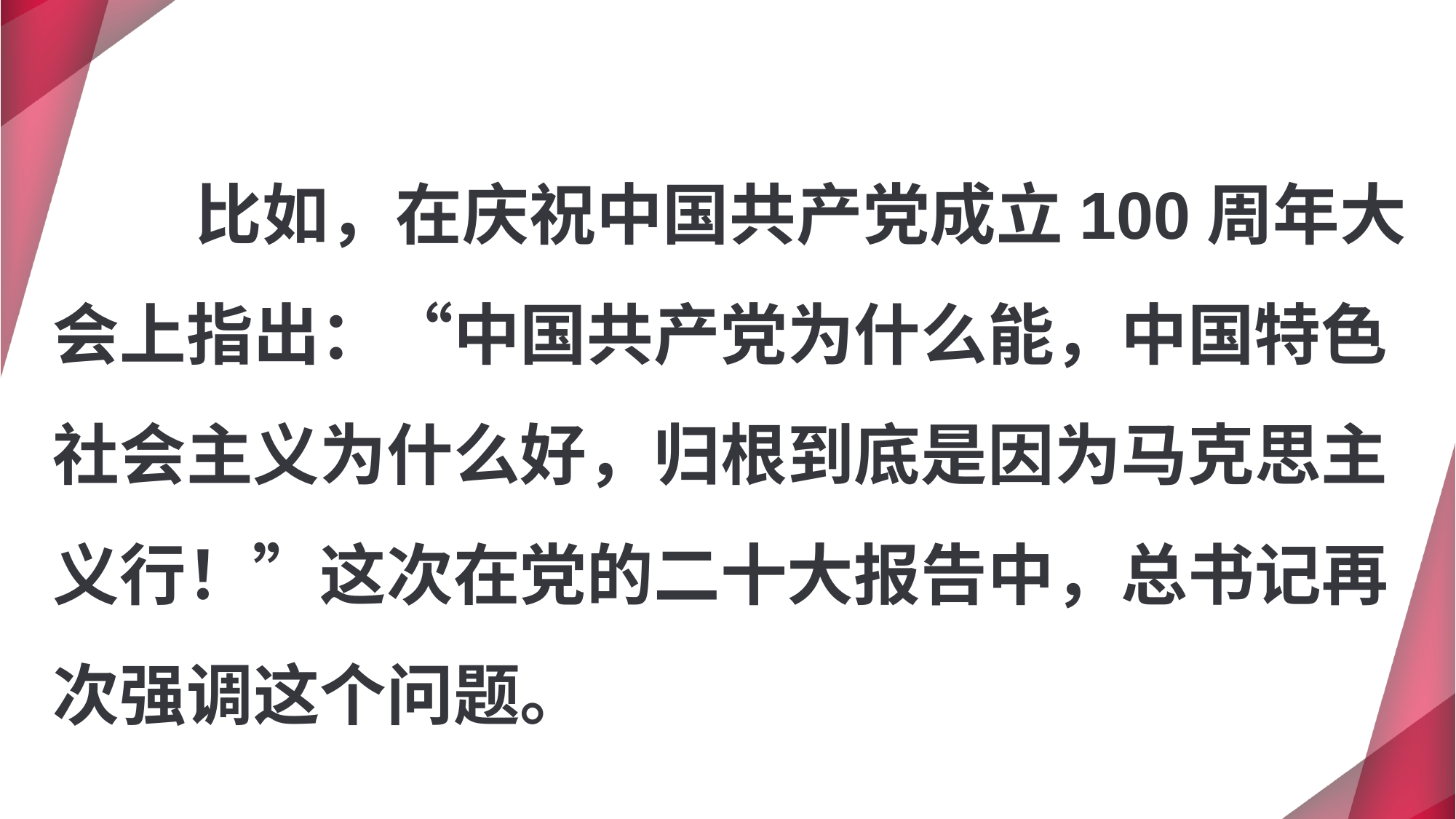

比如，在庆祝中国共产党成立100周年大会上指出：“中国共产党为什么能，中国特色社会主义为什么好，归根到底是因为马克思主义行！”这次在党的二十大报告中，总书记再次强调这个问题。